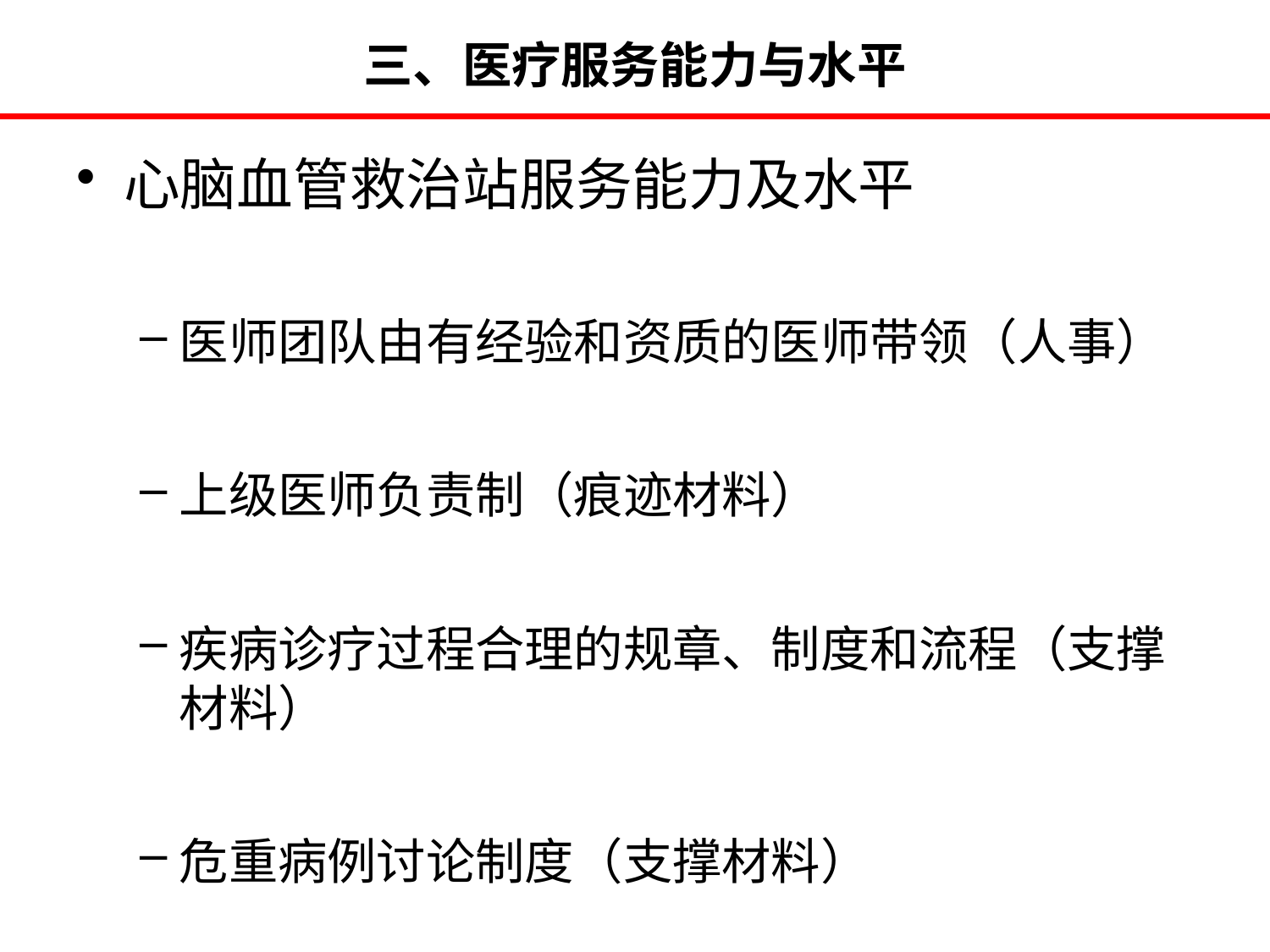

# 三、医疗服务能力与水平
心脑血管救治站服务能力及水平

医师团队由有经验和资质的医师带领（人事）

上级医师负责制（痕迹材料）

疾病诊疗过程合理的规章、制度和流程（支撑材料）

危重病例讨论制度（支撑材料）